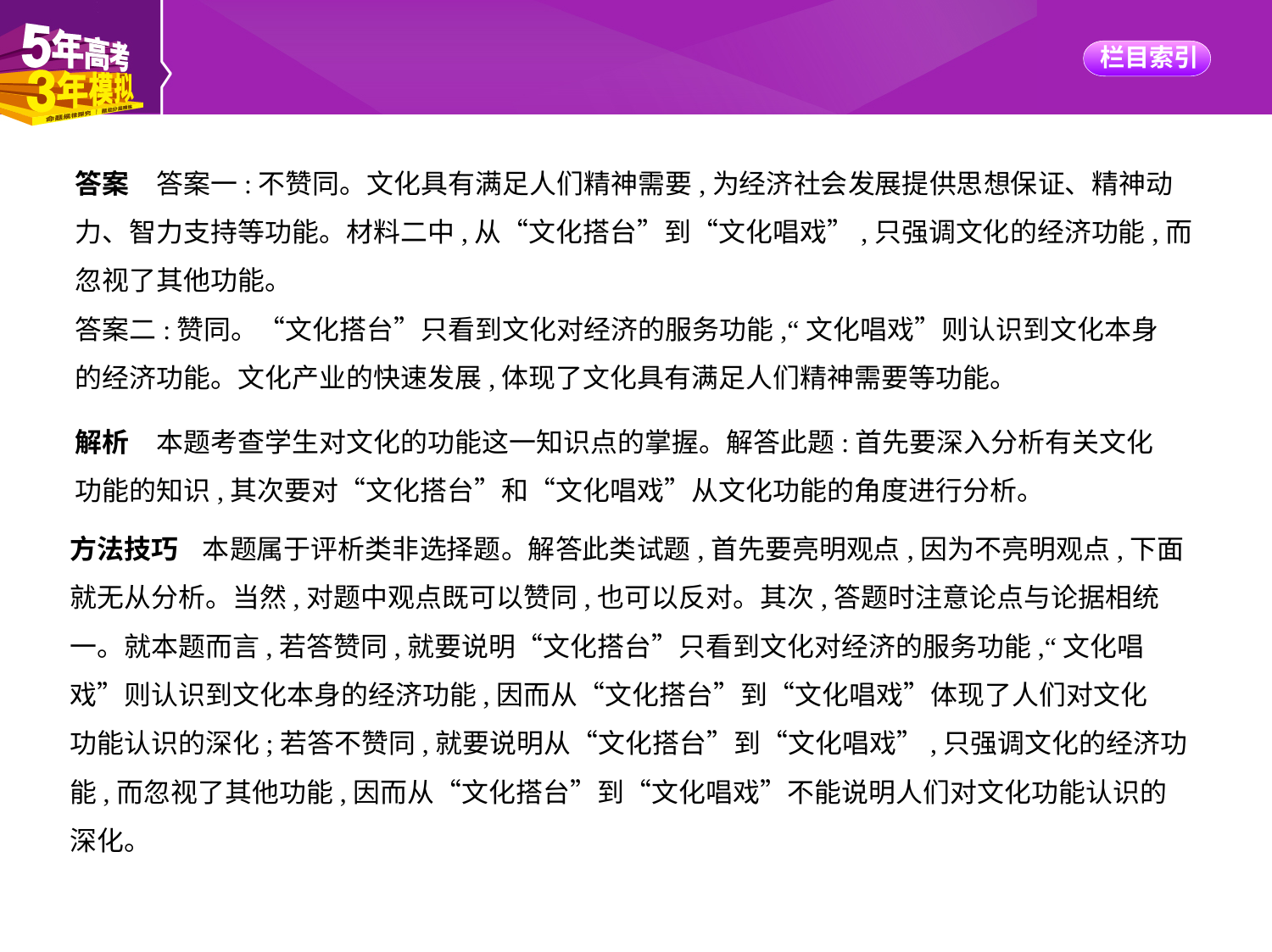

答案　答案一:不赞同。文化具有满足人们精神需要,为经济社会发展提供思想保证、精神动
力、智力支持等功能。材料二中,从“文化搭台”到“文化唱戏”,只强调文化的经济功能,而
忽视了其他功能。
答案二:赞同。“文化搭台”只看到文化对经济的服务功能,“文化唱戏”则认识到文化本身
的经济功能。文化产业的快速发展,体现了文化具有满足人们精神需要等功能。
解析　本题考查学生对文化的功能这一知识点的掌握。解答此题:首先要深入分析有关文化
功能的知识,其次要对“文化搭台”和“文化唱戏”从文化功能的角度进行分析。
方法技巧    本题属于评析类非选择题。解答此类试题,首先要亮明观点,因为不亮明观点,下面
就无从分析。当然,对题中观点既可以赞同,也可以反对。其次,答题时注意论点与论据相统
一。就本题而言,若答赞同,就要说明“文化搭台”只看到文化对经济的服务功能,“文化唱
戏”则认识到文化本身的经济功能,因而从“文化搭台”到“文化唱戏”体现了人们对文化
功能认识的深化;若答不赞同,就要说明从“文化搭台”到“文化唱戏”,只强调文化的经济功
能,而忽视了其他功能,因而从“文化搭台”到“文化唱戏”不能说明人们对文化功能认识的
深化。